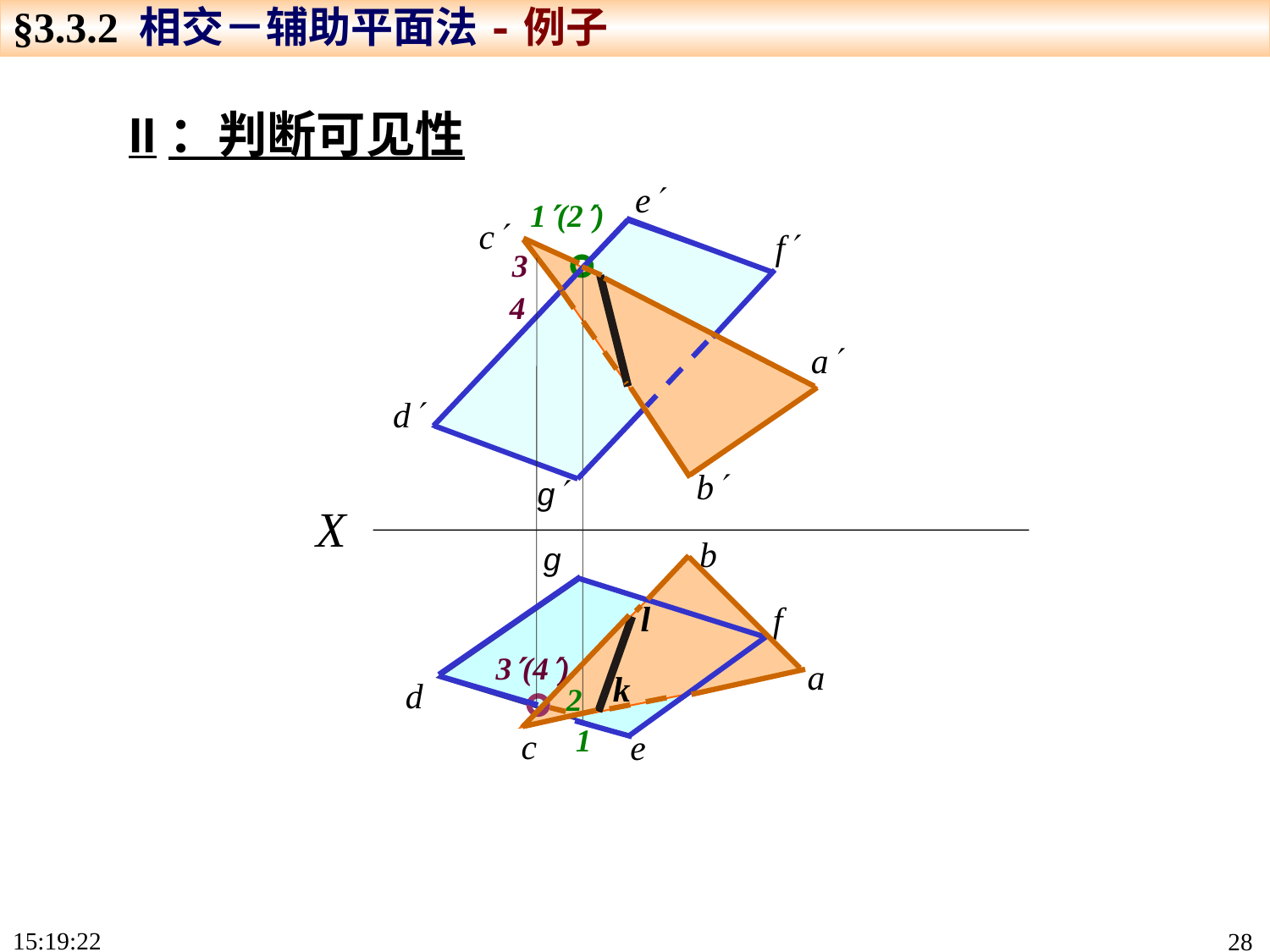

§3.3.2 相交－辅助平面法-例子
II：判断可见性

e′
1′(2′)

c′

f′

3

4
a′
d′
b′
g′
X
b

g

l
f

3′(4′)

a
k
d
2
1
c
e
15:19:22
28